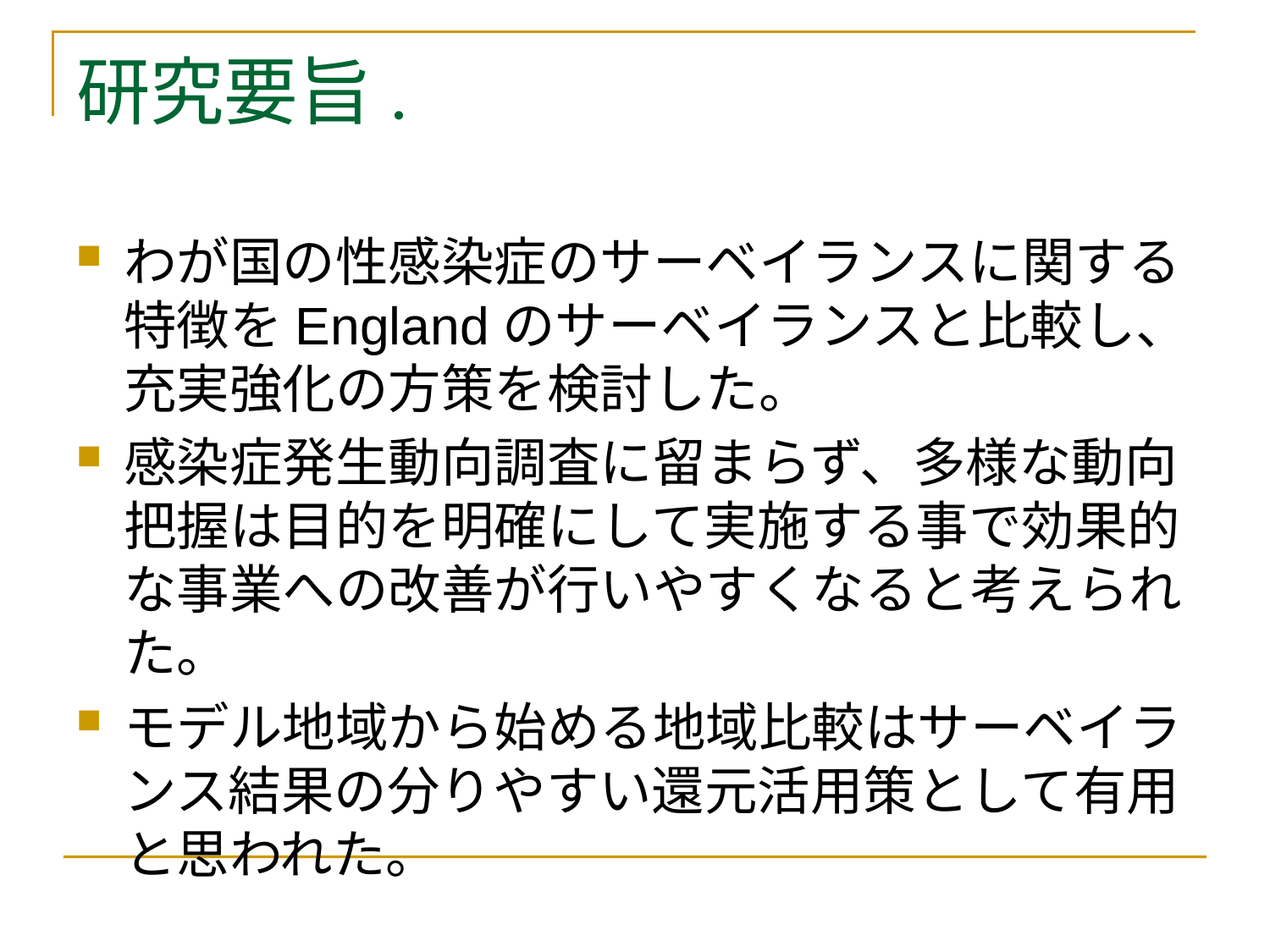

# 研究要旨.
わが国の性感染症のサーベイランスに関する特徴をEnglandのサーベイランスと比較し、充実強化の方策を検討した。
感染症発生動向調査に留まらず、多様な動向把握は目的を明確にして実施する事で効果的な事業への改善が行いやすくなると考えられた。
モデル地域から始める地域比較はサーベイランス結果の分りやすい還元活用策として有用と思われた。